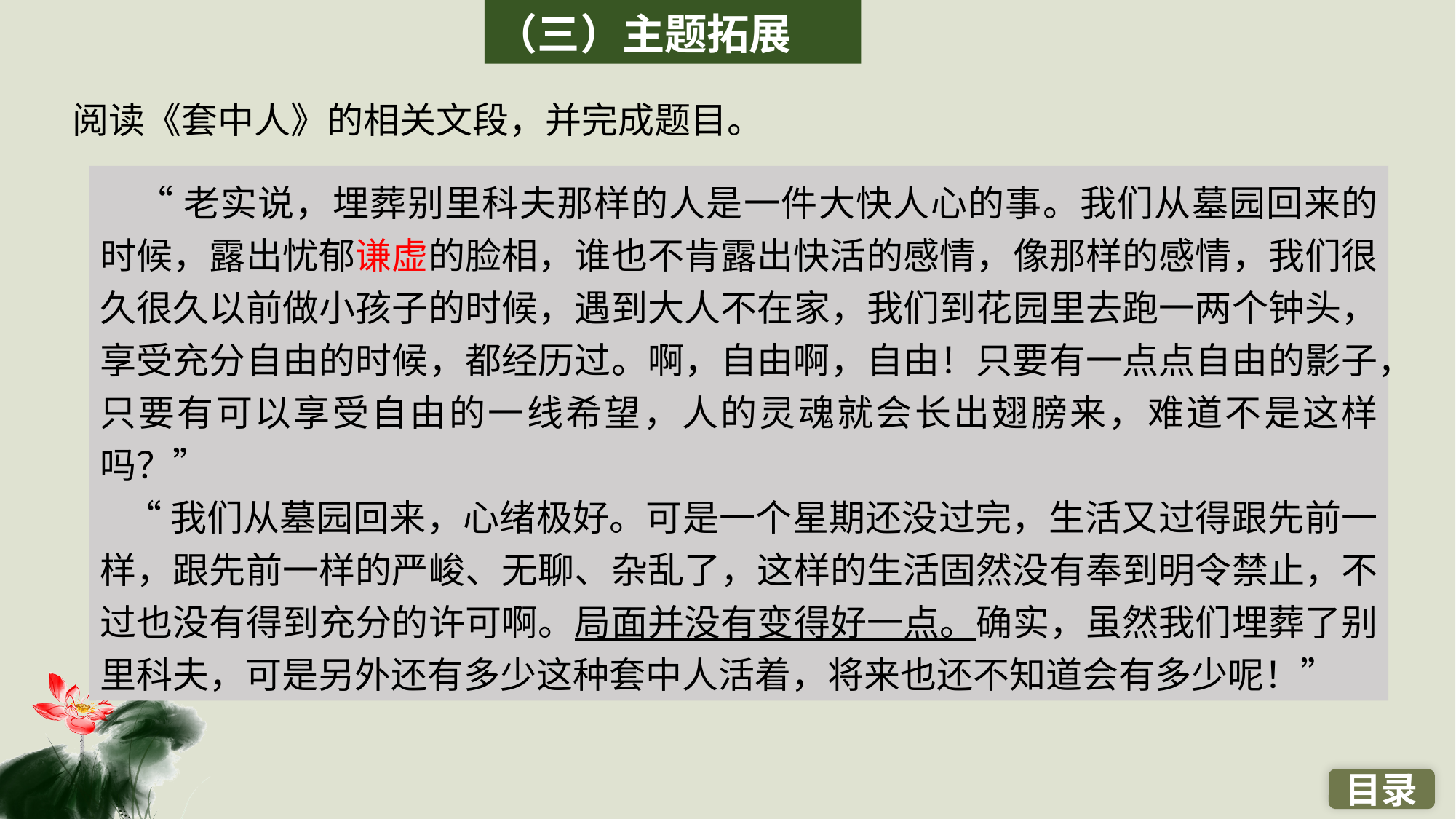

（三）主题拓展
阅读《套中人》的相关文段，并完成题目。
    “老实说，埋葬别里科夫那样的人是一件大快人心的事。我们从墓园回来的时候，露出忧郁谦虚的脸相，谁也不肯露出快活的感情，像那样的感情，我们很久很久以前做小孩子的时候，遇到大人不在家，我们到花园里去跑一两个钟头，享受充分自由的时候，都经历过。啊，自由啊，自由！只要有一点点自由的影子，只要有可以享受自由的一线希望，人的灵魂就会长出翅膀来，难道不是这样吗？”
   “我们从墓园回来，心绪极好。可是一个星期还没过完，生活又过得跟先前一样，跟先前一样的严峻、无聊、杂乱了，这样的生活固然没有奉到明令禁止，不过也没有得到充分的许可啊。局面并没有变得好一点。确实，虽然我们埋葬了别里科夫，可是另外还有多少这种套中人活着，将来也还不知道会有多少呢！”